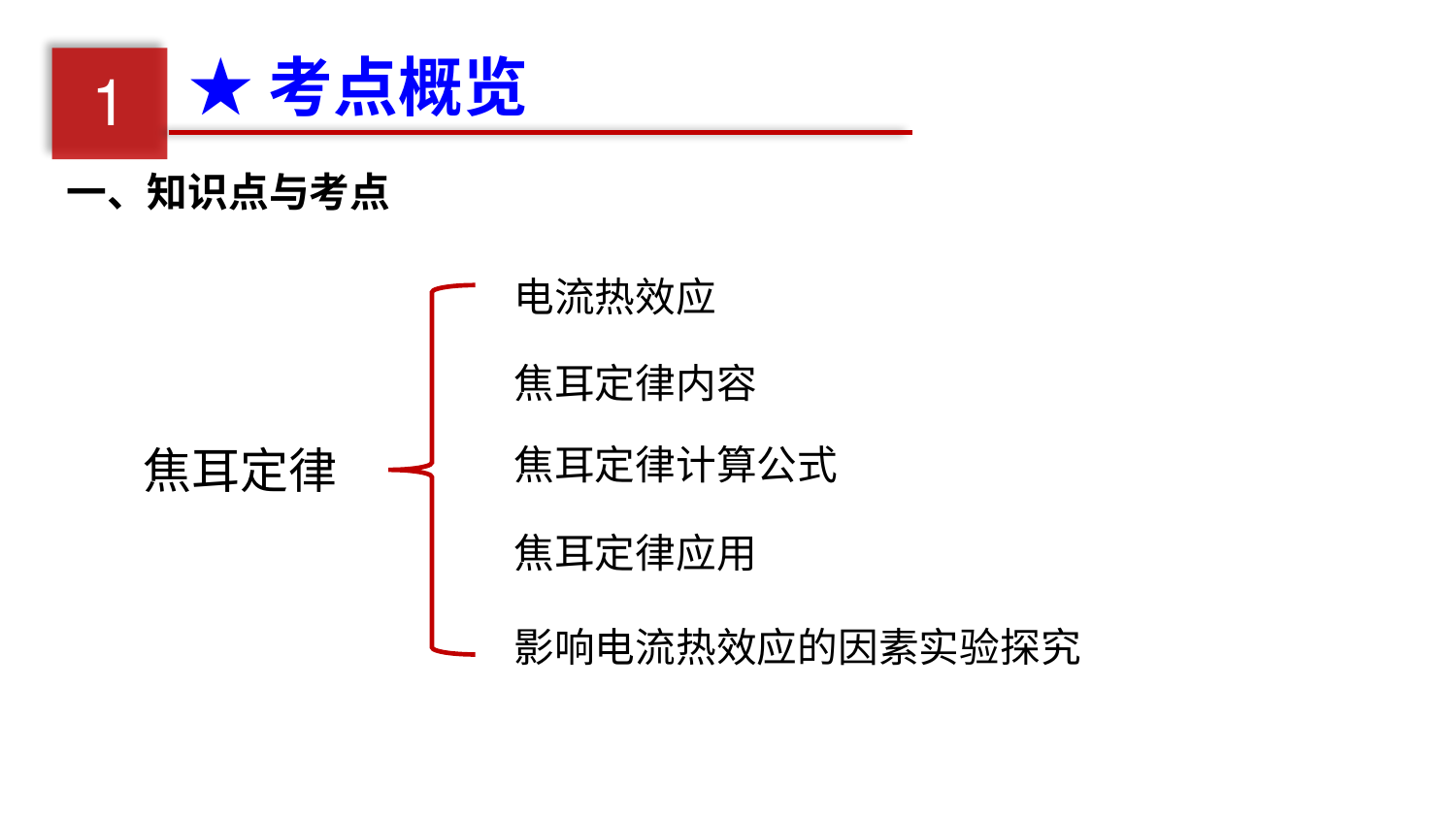

★考点概览

1
一、知识点与考点
电流热效应

焦耳定律内容
焦耳定律计算公式
焦耳定律
焦耳定律应用
影响电流热效应的因素实验探究